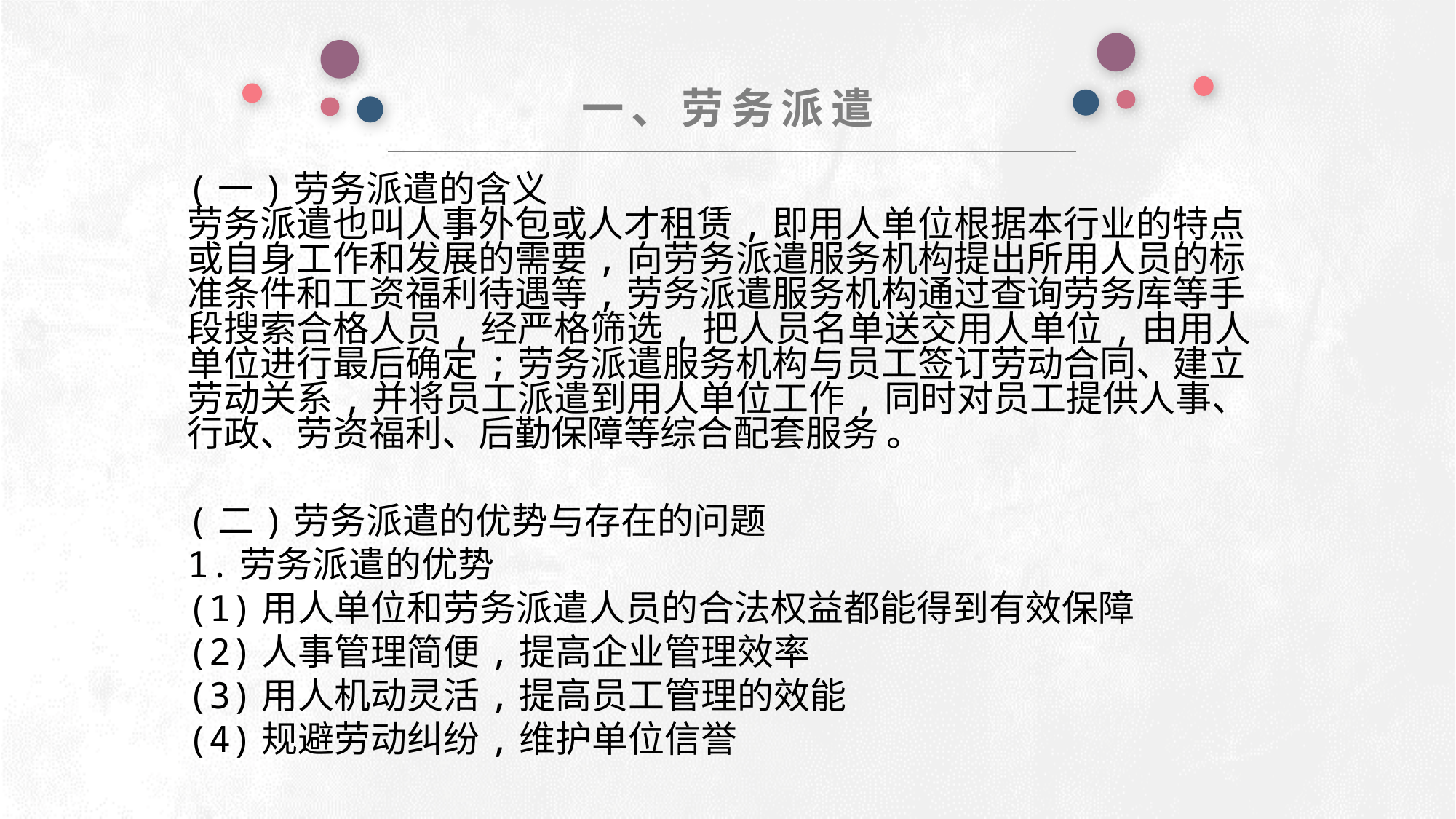

一、劳务派遣

(一)劳务派遣的含义
劳务派遣也叫人事外包或人才租赁,即用人单位根据本行业的特点或自身工作和发展的需要,向劳务派遣服务机构提出所用人员的标准条件和工资福利待遇等,劳务派遣服务机构通过查询劳务库等手段搜索合格人员,经严格筛选,把人员名单送交用人单位,由用人单位进行最后确定;劳务派遣服务机构与员工签订劳动合同、建立劳动关系,并将员工派遣到用人单位工作,同时对员工提供人事、行政、劳资福利、后勤保障等综合配套服务 。

(二)劳务派遣的优势与存在的问题
1.劳务派遣的优势
(1)用人单位和劳务派遣人员的合法权益都能得到有效保障
(2)人事管理简便,提高企业管理效率
(3)用人机动灵活,提高员工管理的效能
(4)规避劳动纠纷,维护单位信誉

e7d195523061f1c0deeec63e560781cfd59afb0ea006f2a87ABB68BF51EA6619813959095094C18C62A12F549504892A4AAA8C1554C6663626E05CA27F281A14E6983772AFC3FB97135759321DEA3D70CCCB10945EC5A0322096E752803368C2184698845E3CCD6DB7F651295A8E4F3FDC19EA64A2B4A4AC1434B55AAE41CF0BF61B375C23F3039959E085EE760725AA